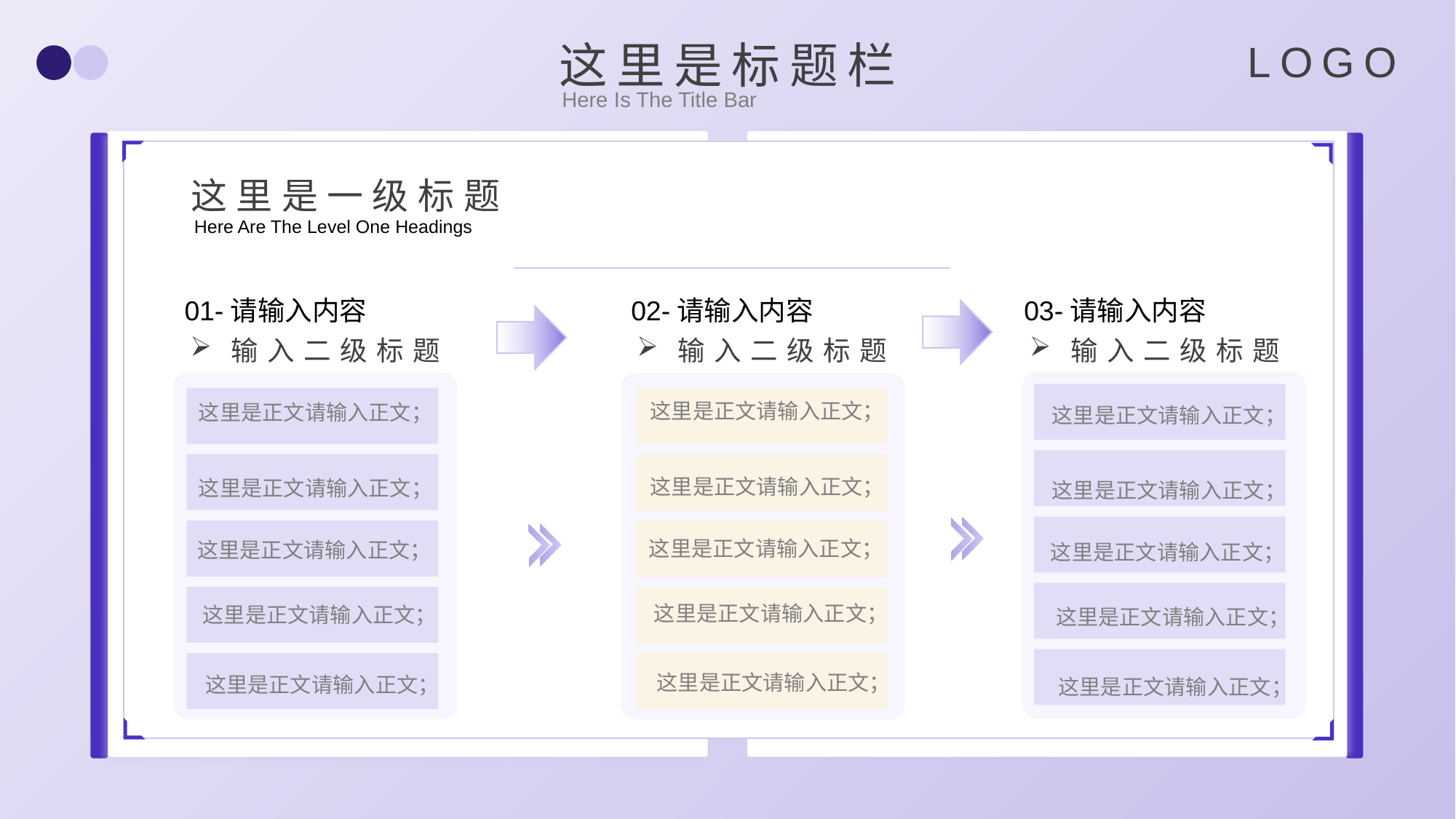

这里是标题栏
LOGO

Here Is The Title Bar

这里是一级标题
Here Are The Level One Headings
01-请输入内容
02-请输入内容
03-请输入内容

输入二级标题
输入二级标题
输入二级标题

这里是正文请输入正文；
这里是正文请输入正文；
这里是正文请输入正文；

这里是正文请输入正文；
这里是正文请输入正文；
这里是正文请输入正文；

这里是正文请输入正文；
这里是正文请输入正文；
这里是正文请输入正文；

这里是正文请输入正文；
这里是正文请输入正文；
这里是正文请输入正文；

这里是正文请输入正文；
这里是正文请输入正文；
这里是正文请输入正文；